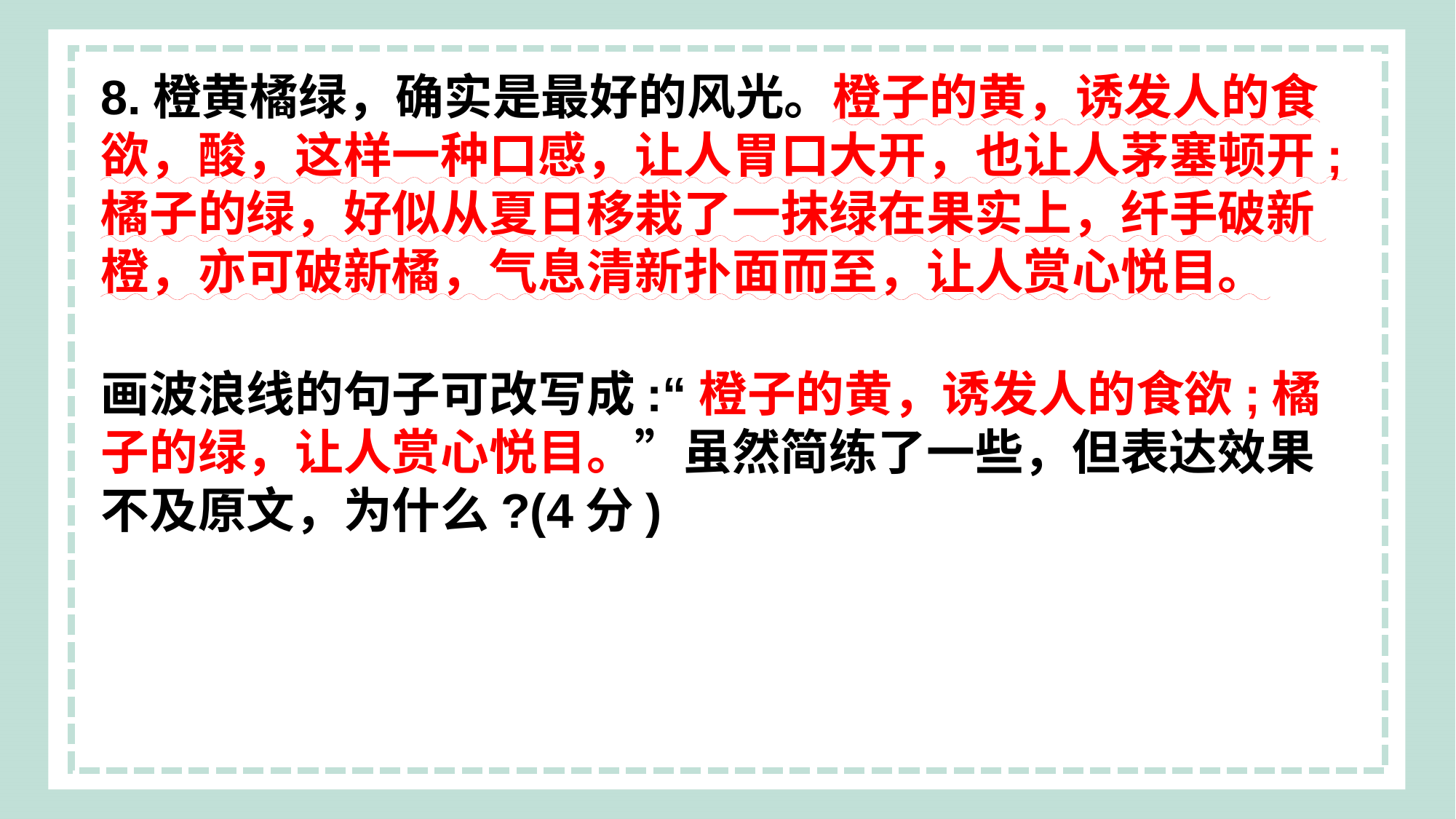

8.橙黄橘绿，确实是最好的风光。橙子的黄，诱发人的食欲，酸，这样一种口感，让人胃口大开，也让人茅塞顿开;橘子的绿，好似从夏日移栽了一抹绿在果实上，纤手破新橙，亦可破新橘，气息清新扑面而至，让人赏心悦目。
画波浪线的句子可改写成:“橙子的黄，诱发人的食欲;橘子的绿，让人赏心悦目。”虽然简练了一些，但表达效果不及原文，为什么?(4分)